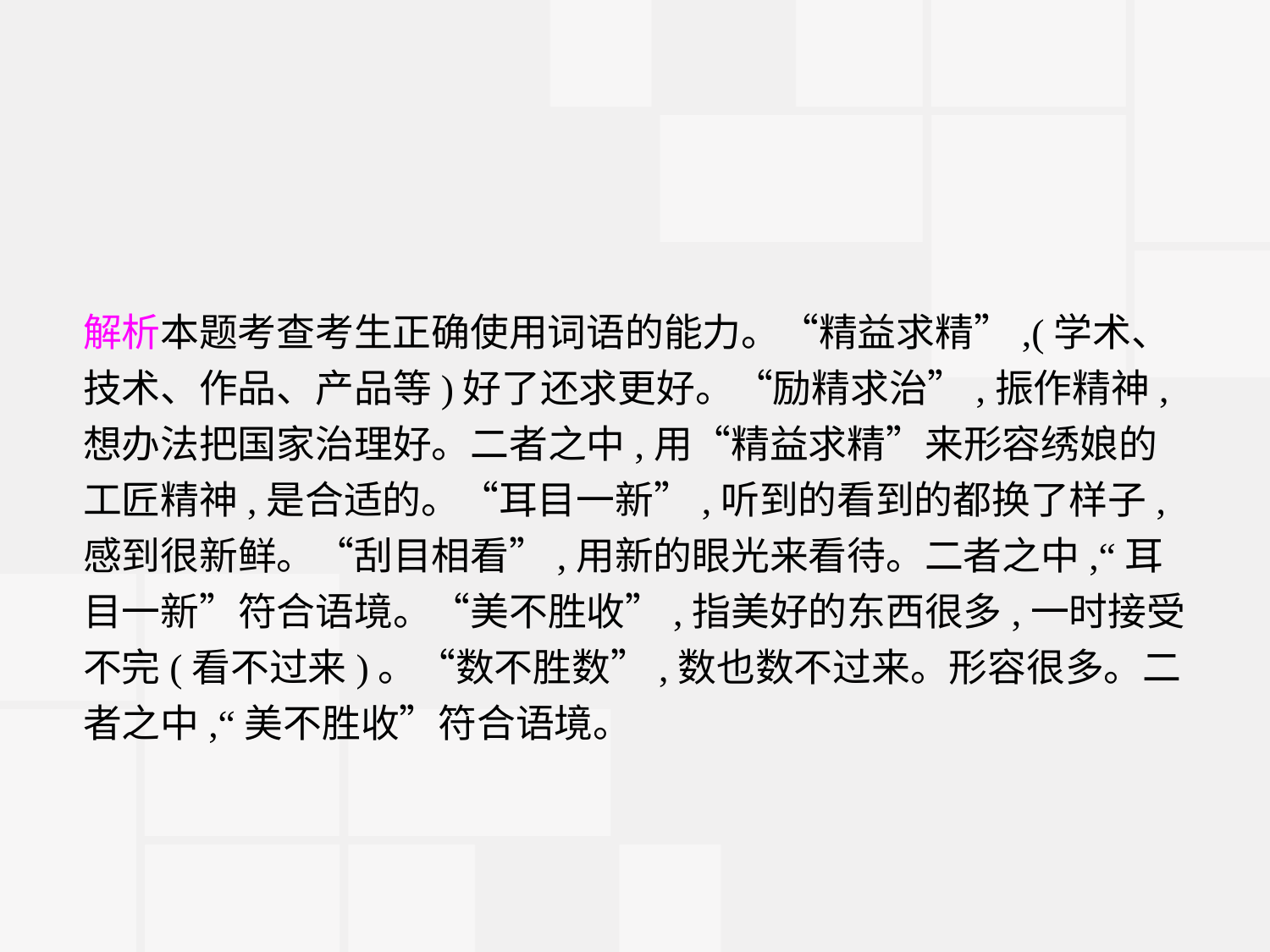

解析本题考查考生正确使用词语的能力。“精益求精”,(学术、技术、作品、产品等)好了还求更好。“励精求治”,振作精神,想办法把国家治理好。二者之中,用“精益求精”来形容绣娘的工匠精神,是合适的。“耳目一新”,听到的看到的都换了样子,感到很新鲜。“刮目相看”,用新的眼光来看待。二者之中,“耳目一新”符合语境。“美不胜收”,指美好的东西很多,一时接受不完(看不过来)。“数不胜数”,数也数不过来。形容很多。二者之中,“美不胜收”符合语境。